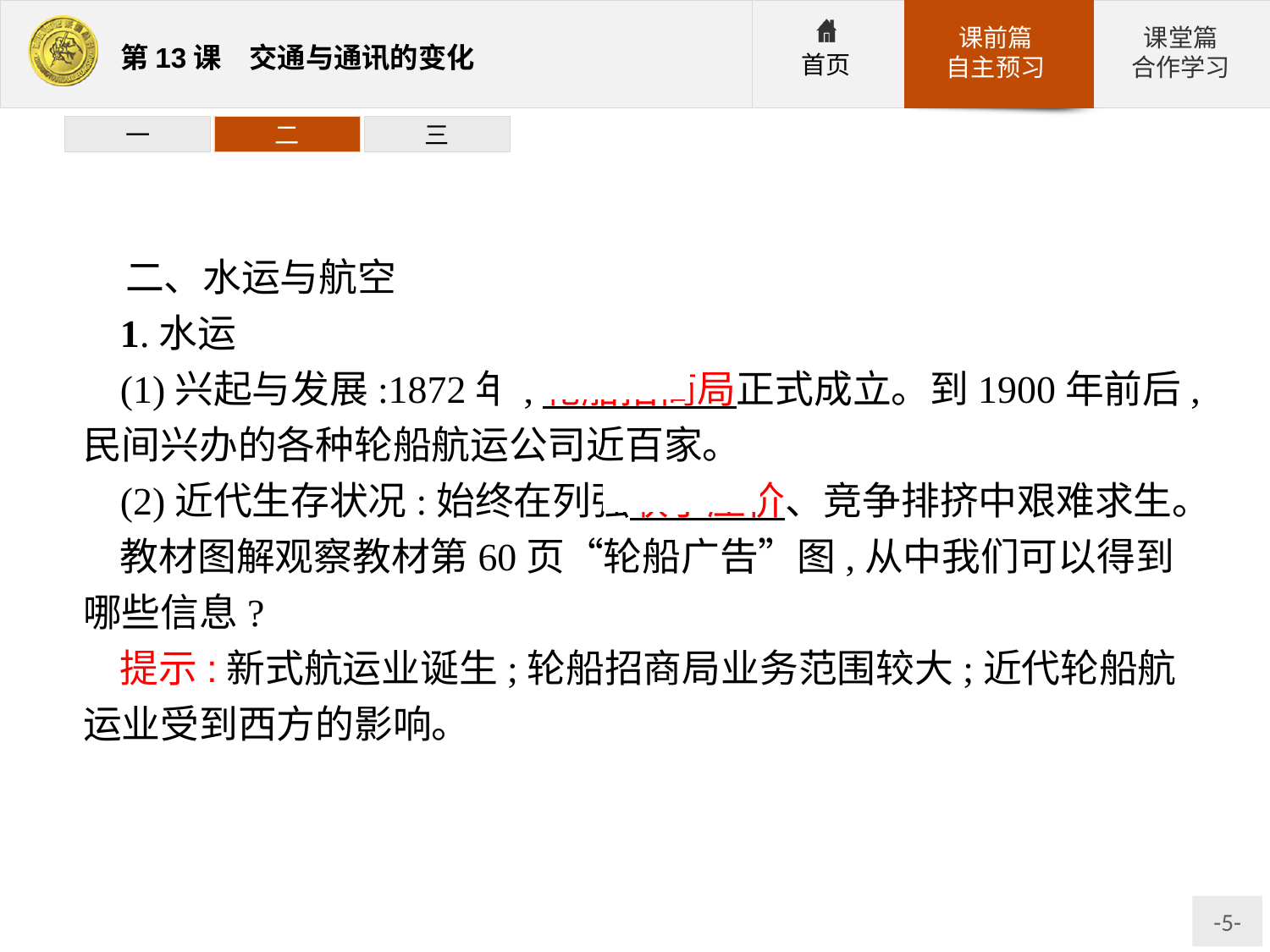

一
二
三
二、水运与航空
1.水运
(1)兴起与发展:1872年,轮船招商局正式成立。到1900年前后,民间兴办的各种轮船航运公司近百家。
(2)近代生存状况:始终在列强联手压价、竞争排挤中艰难求生。
教材图解观察教材第60页“轮船广告”图,从中我们可以得到哪些信息?
提示:新式航运业诞生;轮船招商局业务范围较大;近代轮船航运业受到西方的影响。